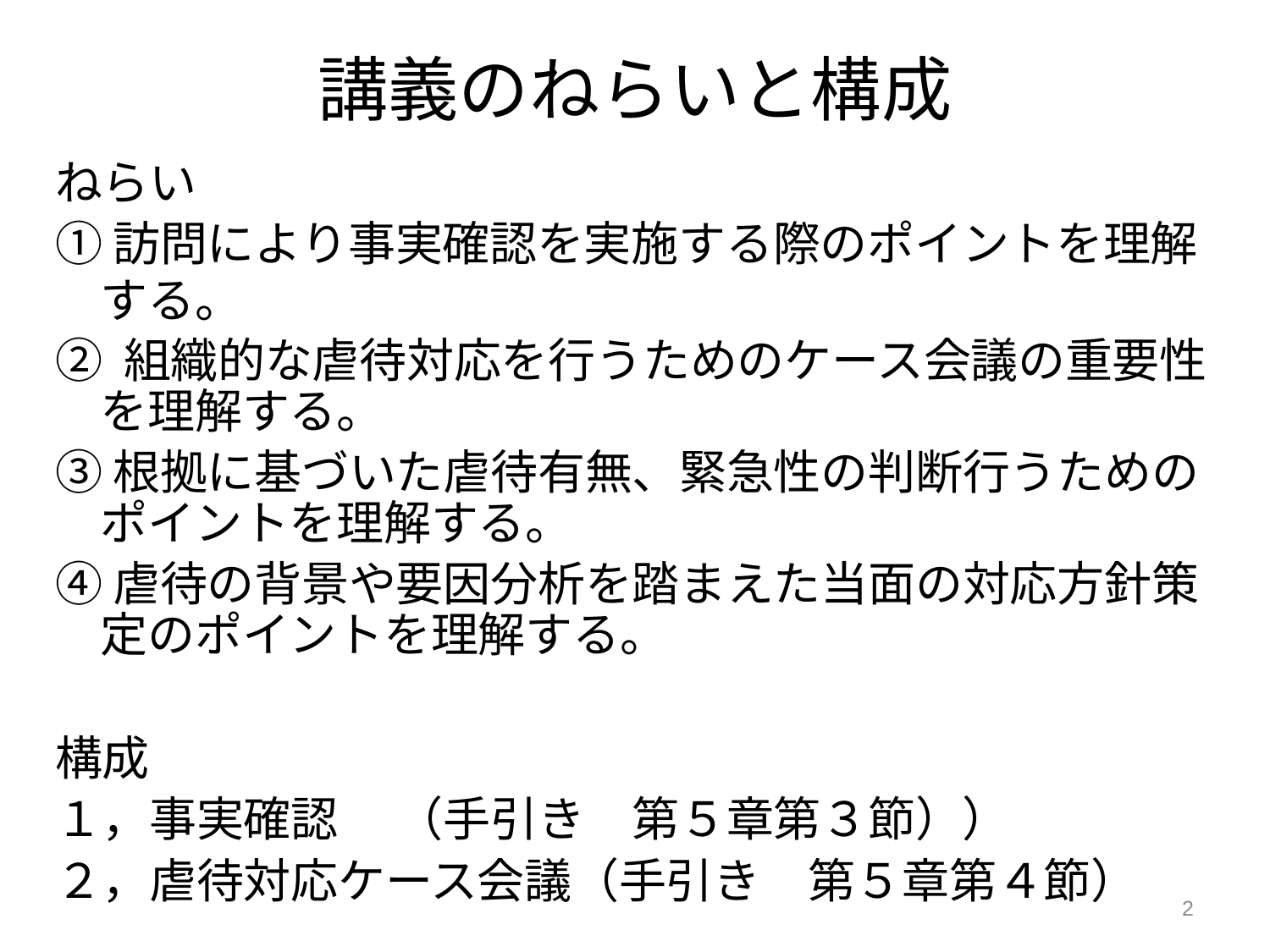

# 講義のねらいと構成
ねらい
①訪問により事実確認を実施する際のポイントを理解する。
② 組織的な虐待対応を行うためのケース会議の重要性を理解する。
③根拠に基づいた虐待有無、緊急性の判断行うためのポイントを理解する。
④虐待の背景や要因分析を踏まえた当面の対応方針策定のポイントを理解する。

構成
１，事実確認 　（手引き　第５章第３節））
２，虐待対応ケース会議（手引き　第５章第４節）

2